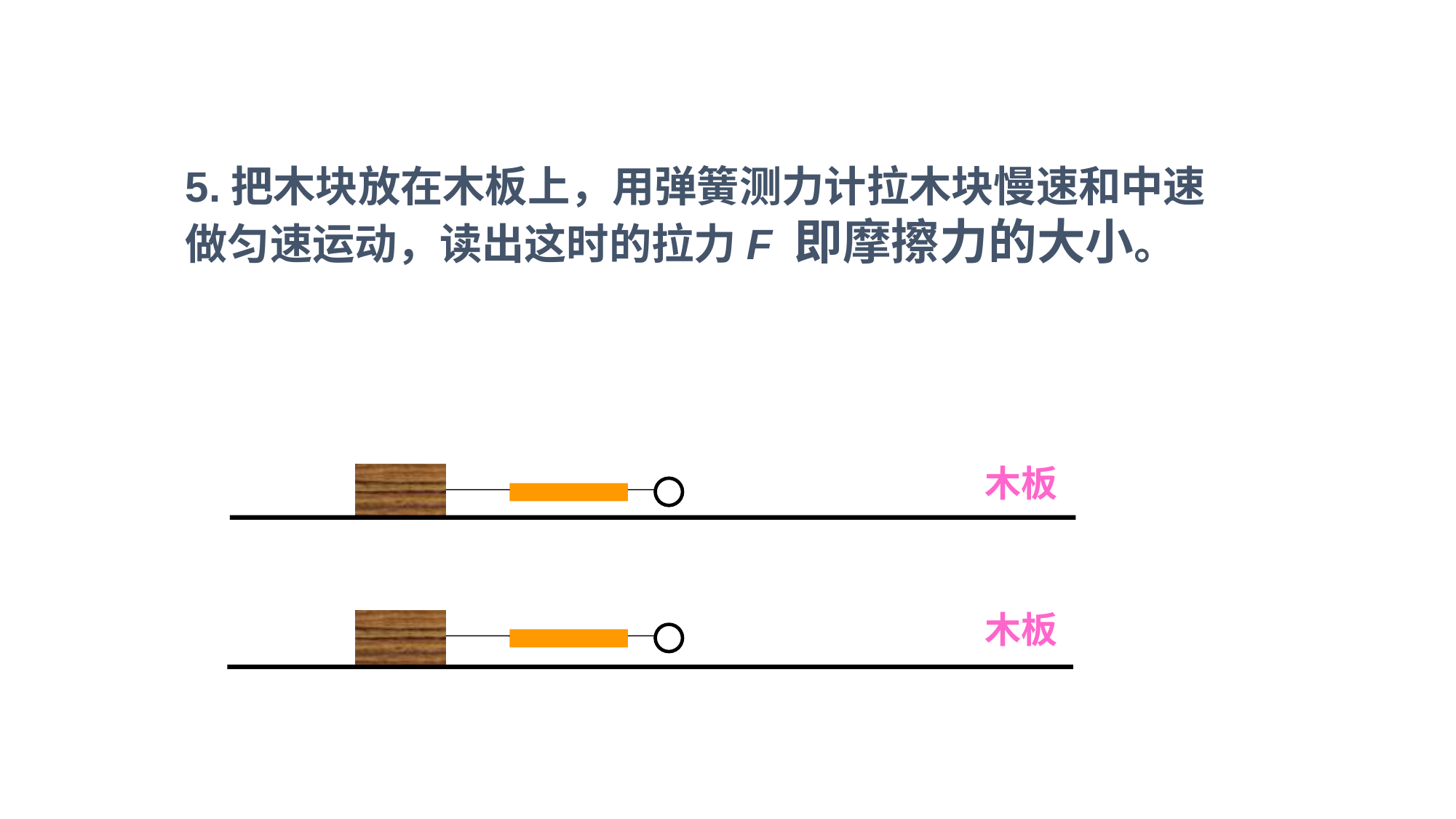

5.把木块放在木板上，用弹簧测力计拉木块慢速和中速做匀速运动，读出这时的拉力F 即摩擦力的大小。
木板

木板